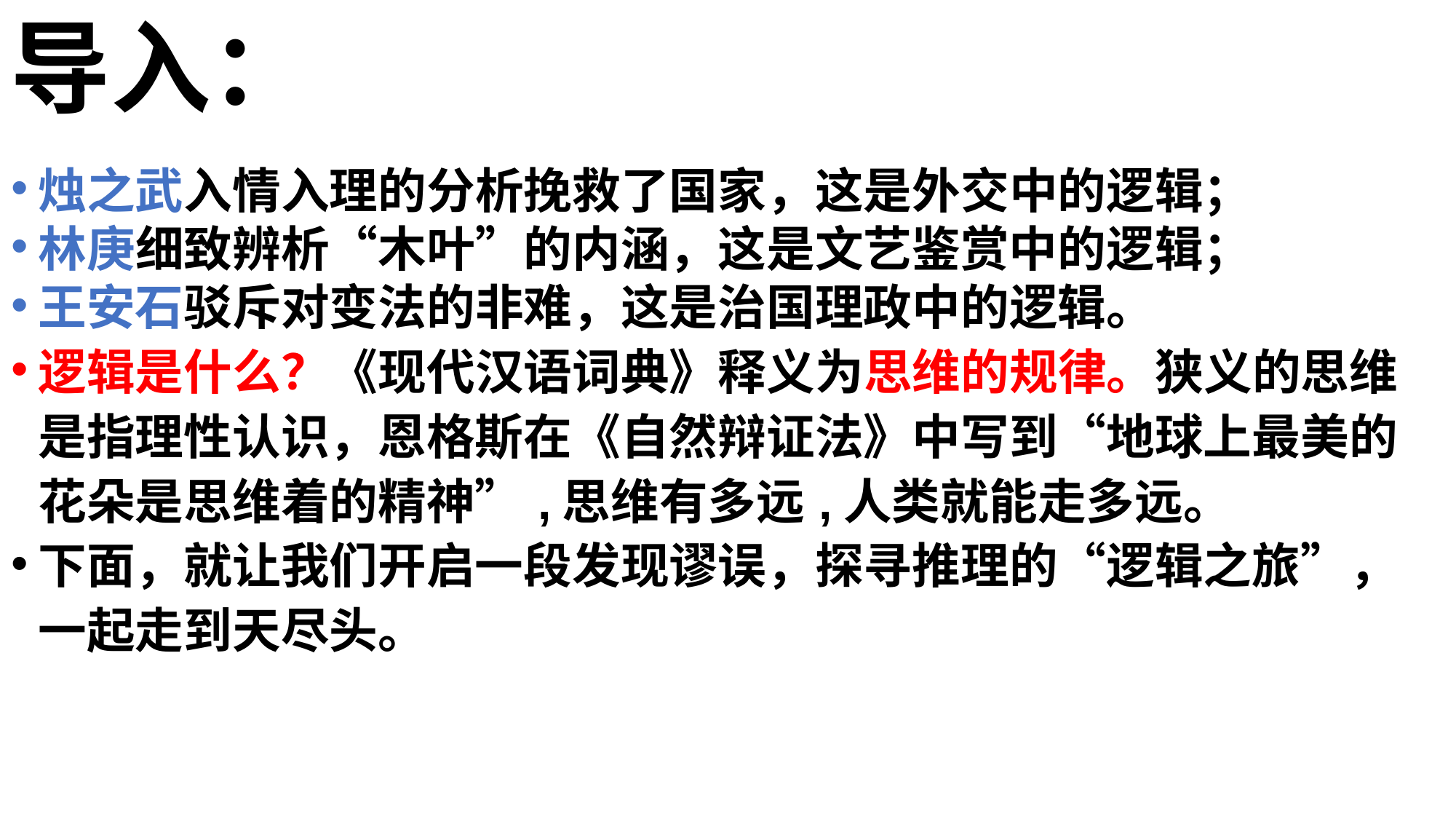

导入：
烛之武入情入理的分析挽救了国家，这是外交中的逻辑；
林庚细致辨析“木叶”的内涵，这是文艺鉴赏中的逻辑；
王安石驳斥对变法的非难，这是治国理政中的逻辑。
逻辑是什么？《现代汉语词典》释义为思维的规律。狭义的思维是指理性认识，恩格斯在《自然辩证法》中写到“地球上最美的花朵是思维着的精神”,思维有多远,人类就能走多远。
下面，就让我们开启一段发现谬误，探寻推理的“逻辑之旅”，一起走到天尽头。